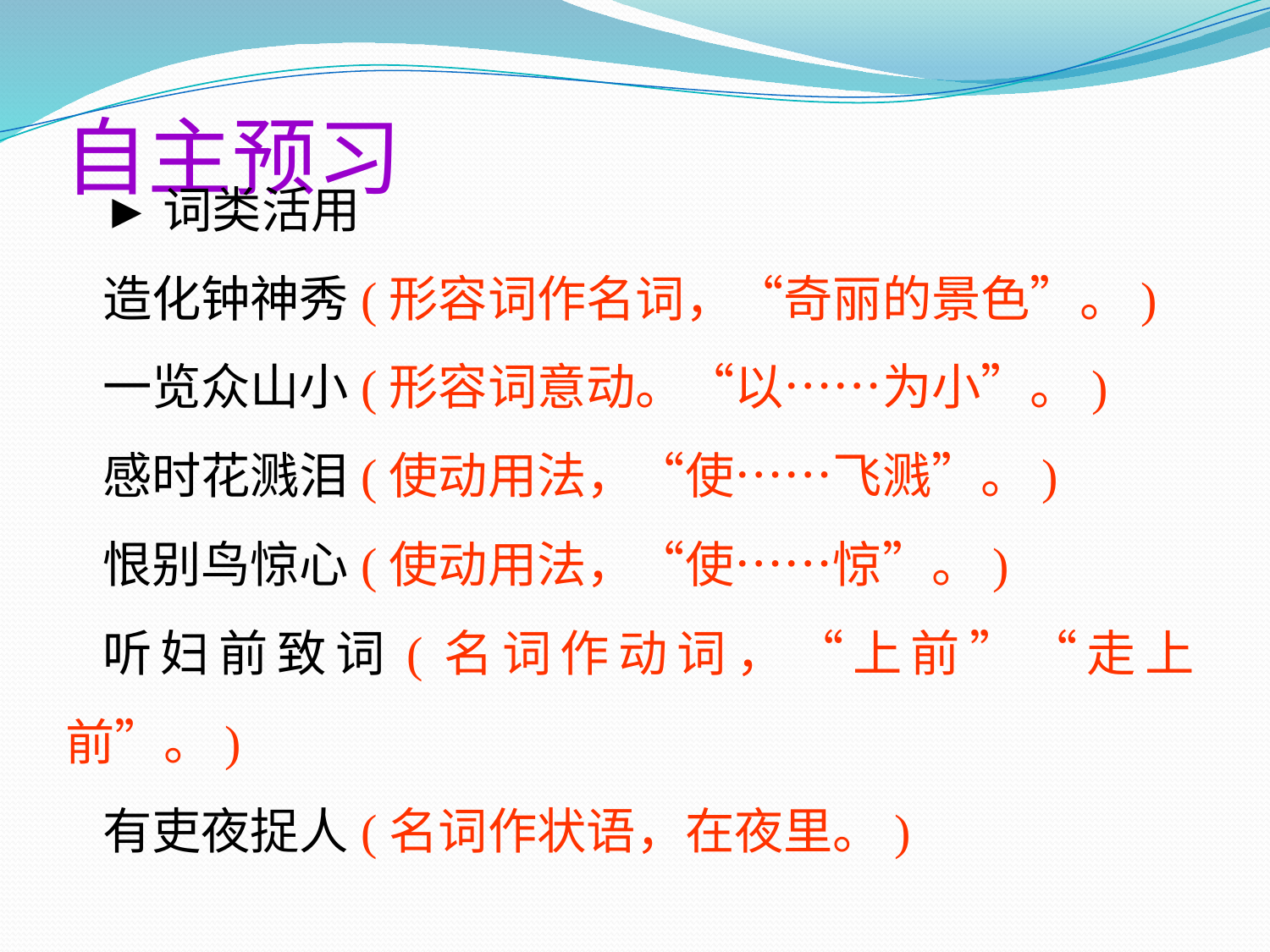

自主预习
►词类活用
造化钟神秀(形容词作名词，“奇丽的景色”。)
一览众山小(形容词意动。“以……为小”。)
感时花溅泪(使动用法，“使……飞溅”。)
恨别鸟惊心(使动用法，“使……惊”。)
听妇前致词(名词作动词，“上前”“走上前”。)
有吏夜捉人(名词作状语，在夜里。)